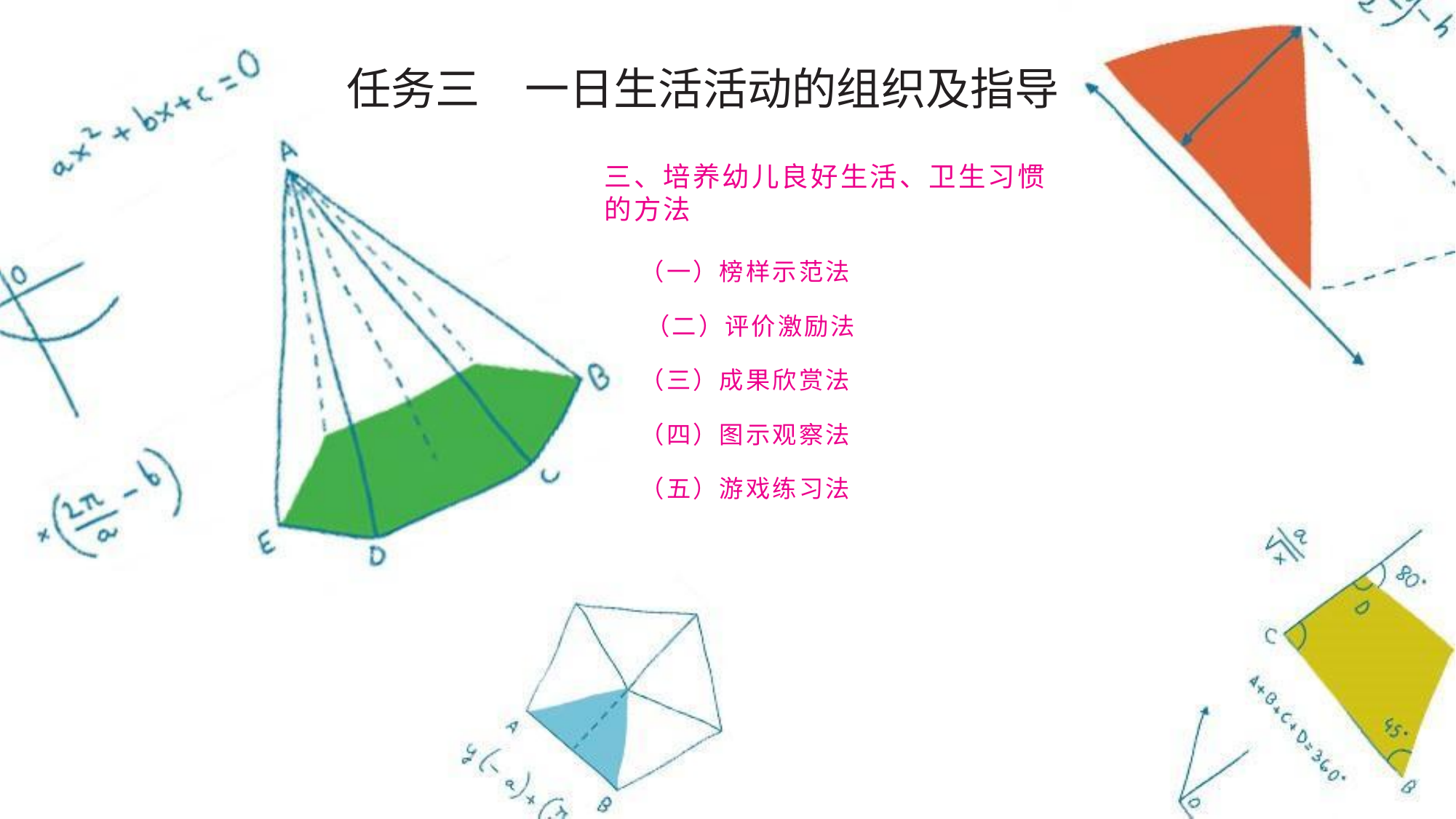

任务三　一日生活活动的组织及指导

三、培养幼儿良好生活、卫生习惯的方法
（一）榜样示范法
（二）评价激励法
（三）成果欣赏法
（四）图示观察法
（五）游戏练习法